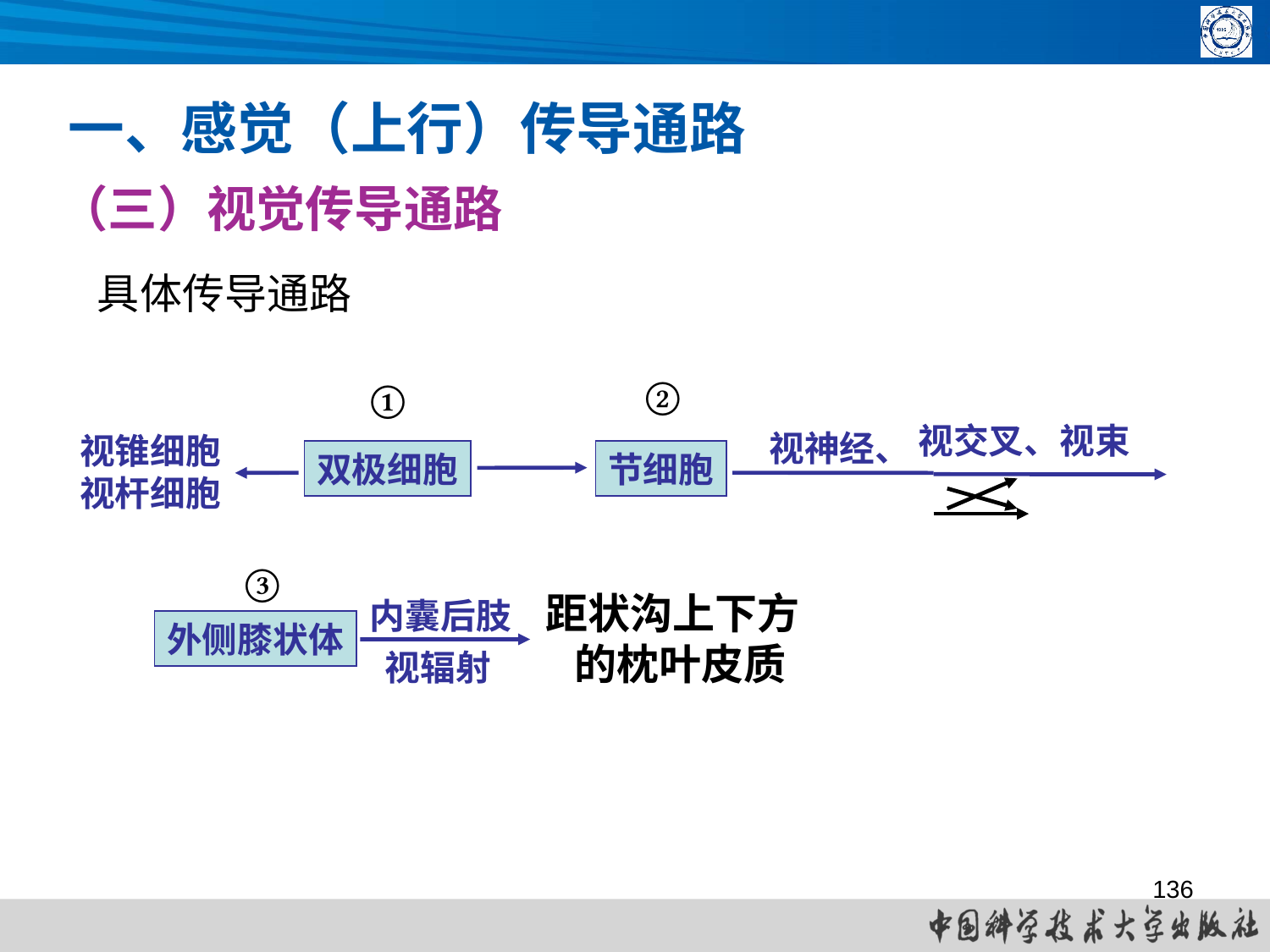

一、感觉（上行）传导通路
（三）视觉传导通路
具体传导通路
②
①
视交叉、视束
视神经、
视锥细胞
视杆细胞
双极细胞
节细胞

③
距状沟上下方
  的枕叶皮质
内囊后肢
外侧膝状体

视辐射

136